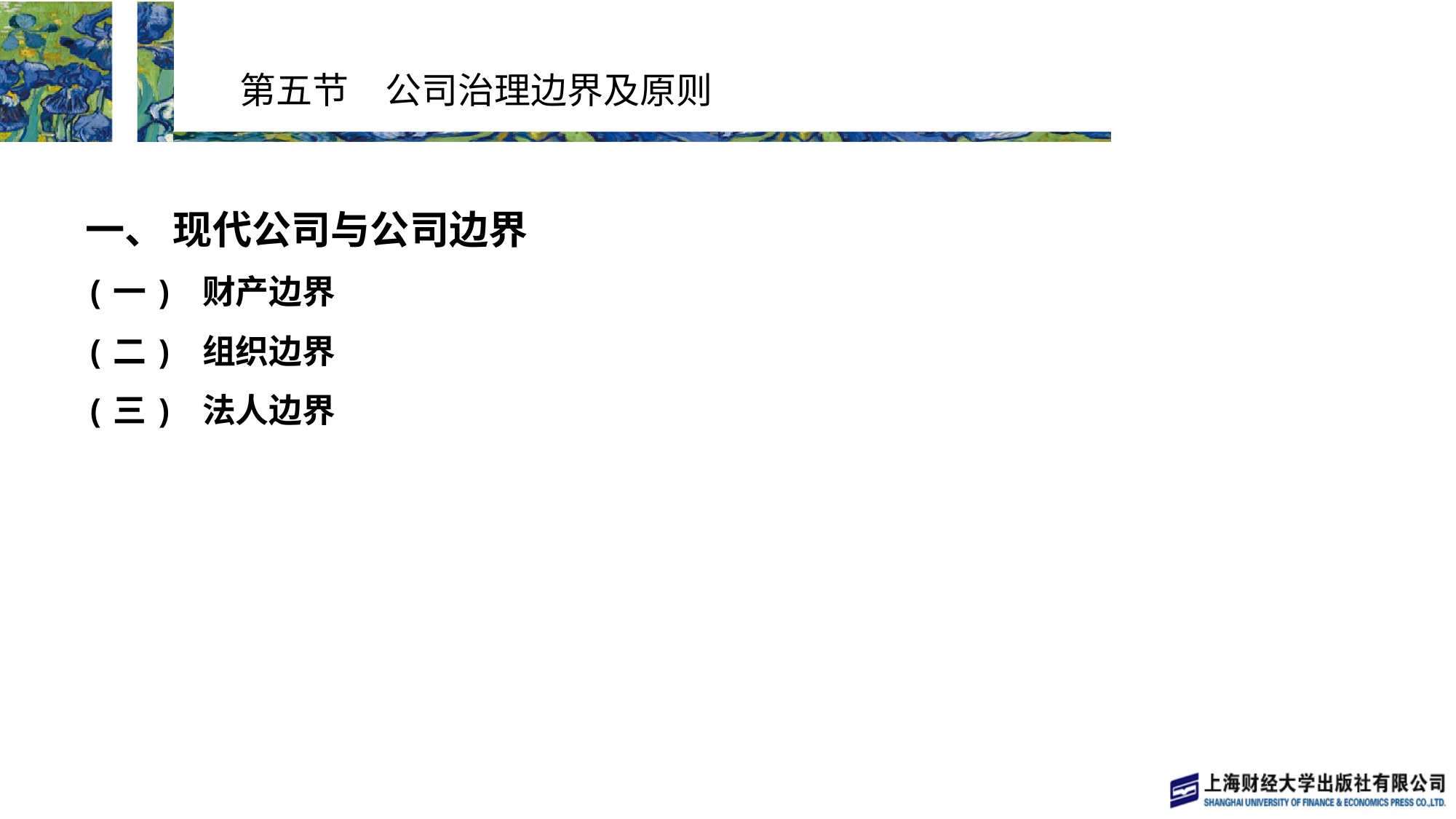

# 第五节　公司治理边界及原则
一、 现代公司与公司边界
(一) 财产边界
(二) 组织边界
(三) 法人边界